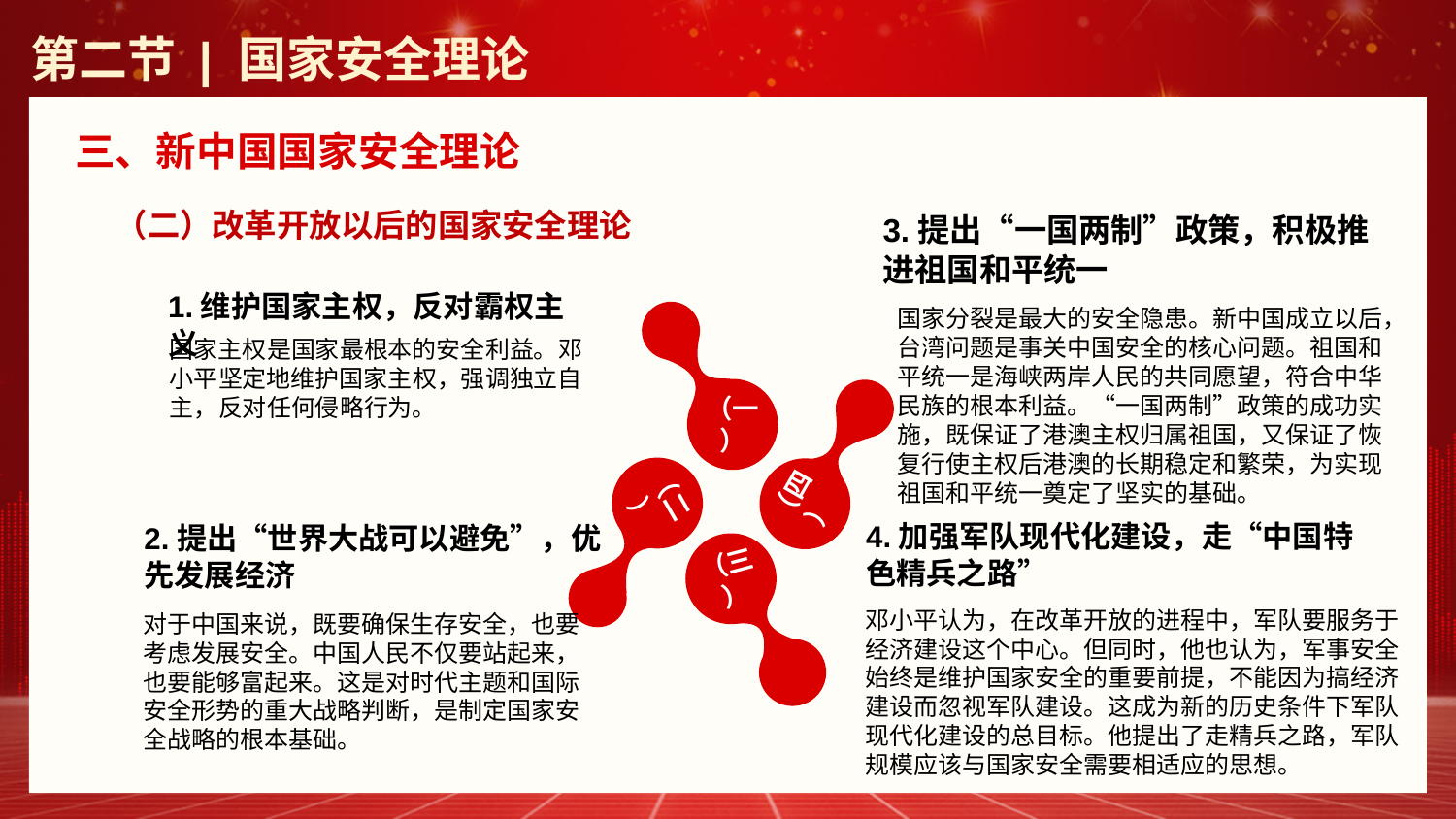

第二节 | 国家安全理论
三、新中国国家安全理论
（二）改革开放以后的国家安全理论
3.提出“一国两制”政策，积极推进祖国和平统一
国家分裂是最大的安全隐患。新中国成立以后，台湾问题是事关中国安全的核心问题。祖国和平统一是海峡两岸人民的共同愿望，符合中华民族的根本利益。“一国两制”政策的成功实施，既保证了港澳主权归属祖国，又保证了恢复行使主权后港澳的长期稳定和繁荣，为实现祖国和平统一奠定了坚实的基础。
1.维护国家主权，反对霸权主义
国家主权是国家最根本的安全利益。邓小平坚定地维护国家主权，强调独立自主，反对任何侵略行为。

（一）

（二）
（四）
4.加强军队现代化建设，走“中国特色精兵之路”
邓小平认为，在改革开放的进程中，军队要服务于经济建设这个中心。但同时，他也认为，军事安全始终是维护国家安全的重要前提，不能因为搞经济建设而忽视军队建设。这成为新的历史条件下军队现代化建设的总目标。他提出了走精兵之路，军队规模应该与国家安全需要相适应的思想。
2.提出“世界大战可以避免”，优先发展经济
对于中国来说，既要确保生存安全，也要考虑发展安全。中国人民不仅要站起来，也要能够富起来。这是对时代主题和国际安全形势的重大战略判断，是制定国家安全战略的根本基础。

（三）